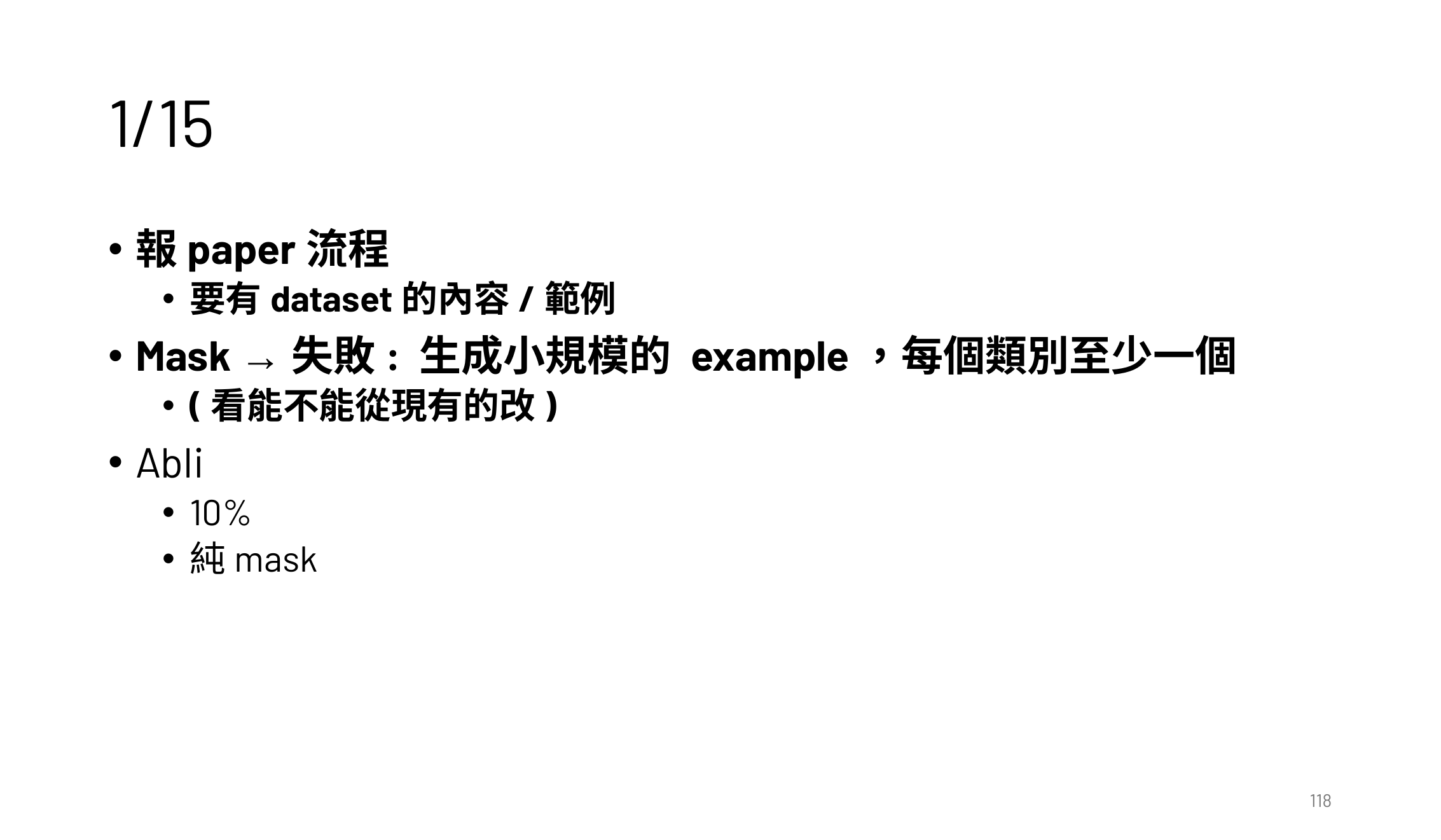

# 1/15
報paper流程
要有dataset的內容/範例
Mask →失敗: 生成小規模的 example，每個類別至少一個
(看能不能從現有的改)
Abli
10%
純mask

118